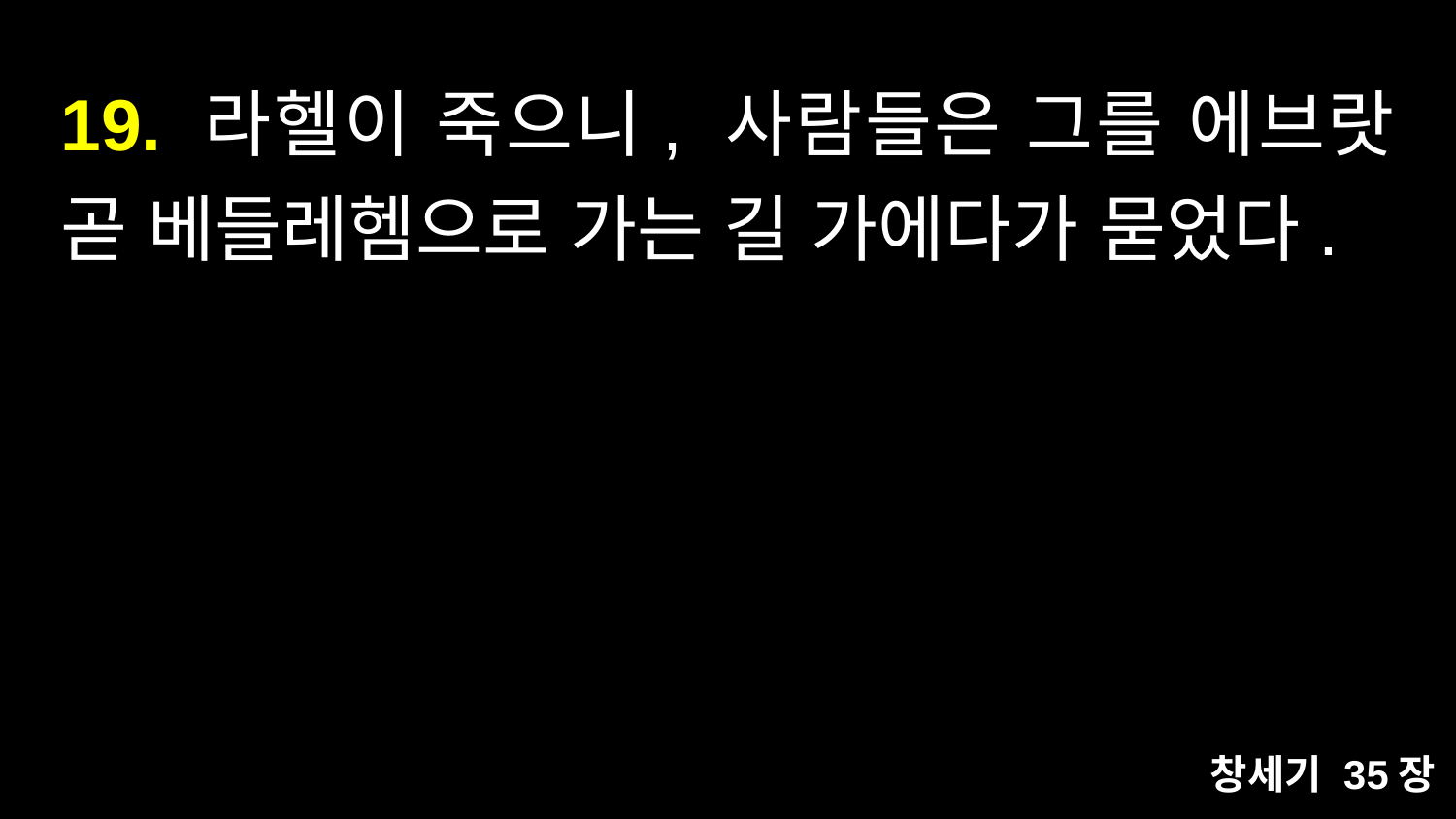

# 19. 라헬이 죽으니, 사람들은 그를 에브랏 곧 베들레헴으로 가는 길 가에다가 묻었다.
창세기 35장